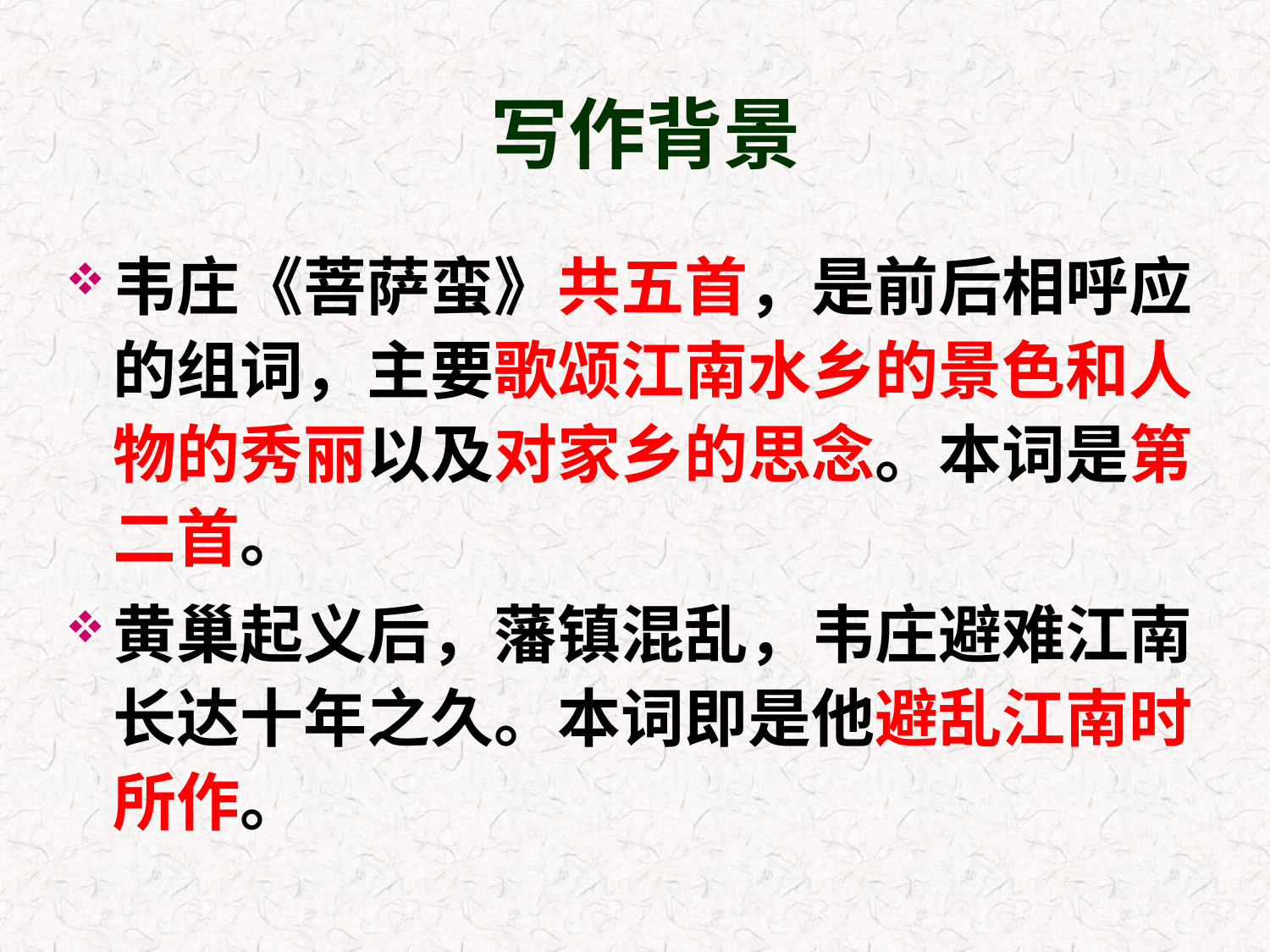

# 写作背景
韦庄《菩萨蛮》共五首，是前后相呼应的组词，主要歌颂江南水乡的景色和人物的秀丽以及对家乡的思念。本词是第二首。
黄巢起义后，藩镇混乱，韦庄避难江南长达十年之久。本词即是他避乱江南时所作。